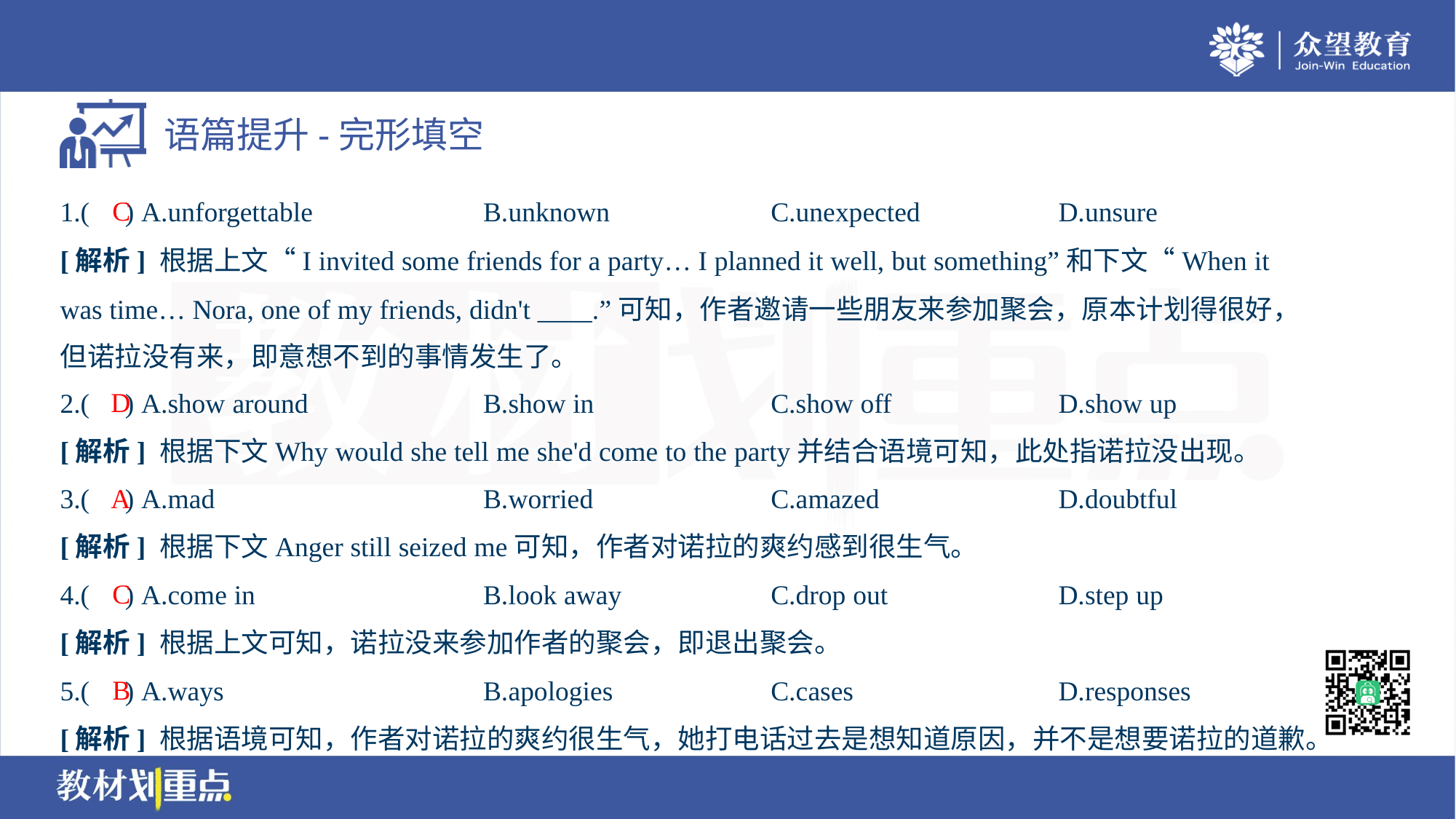

C
1.(     ) A.unforgettable	B.unknown	C.unexpected	D.unsure
[解析] 根据上文“I invited some friends for a party… I planned it well, but something”和下文“When it
was time… Nora, one of my friends, didn't ____.”可知，作者邀请一些朋友来参加聚会，原本计划得很好，
但诺拉没有来，即意想不到的事情发生了。
D
2.(     ) A.show around	B.show in	C.show off	D.show up
[解析] 根据下文Why would she tell me she'd come to the party并结合语境可知，此处指诺拉没出现。
A
3.(     ) A.mad	B.worried	C.amazed	D.doubtful
[解析] 根据下文Anger still seized me可知，作者对诺拉的爽约感到很生气。
C
4.(     ) A.come in	B.look away	C.drop out	D.step up
[解析] 根据上文可知，诺拉没来参加作者的聚会，即退出聚会。
B
5.(     ) A.ways	B.apologies	C.cases	D.responses
[解析] 根据语境可知，作者对诺拉的爽约很生气，她打电话过去是想知道原因，并不是想要诺拉的道歉。